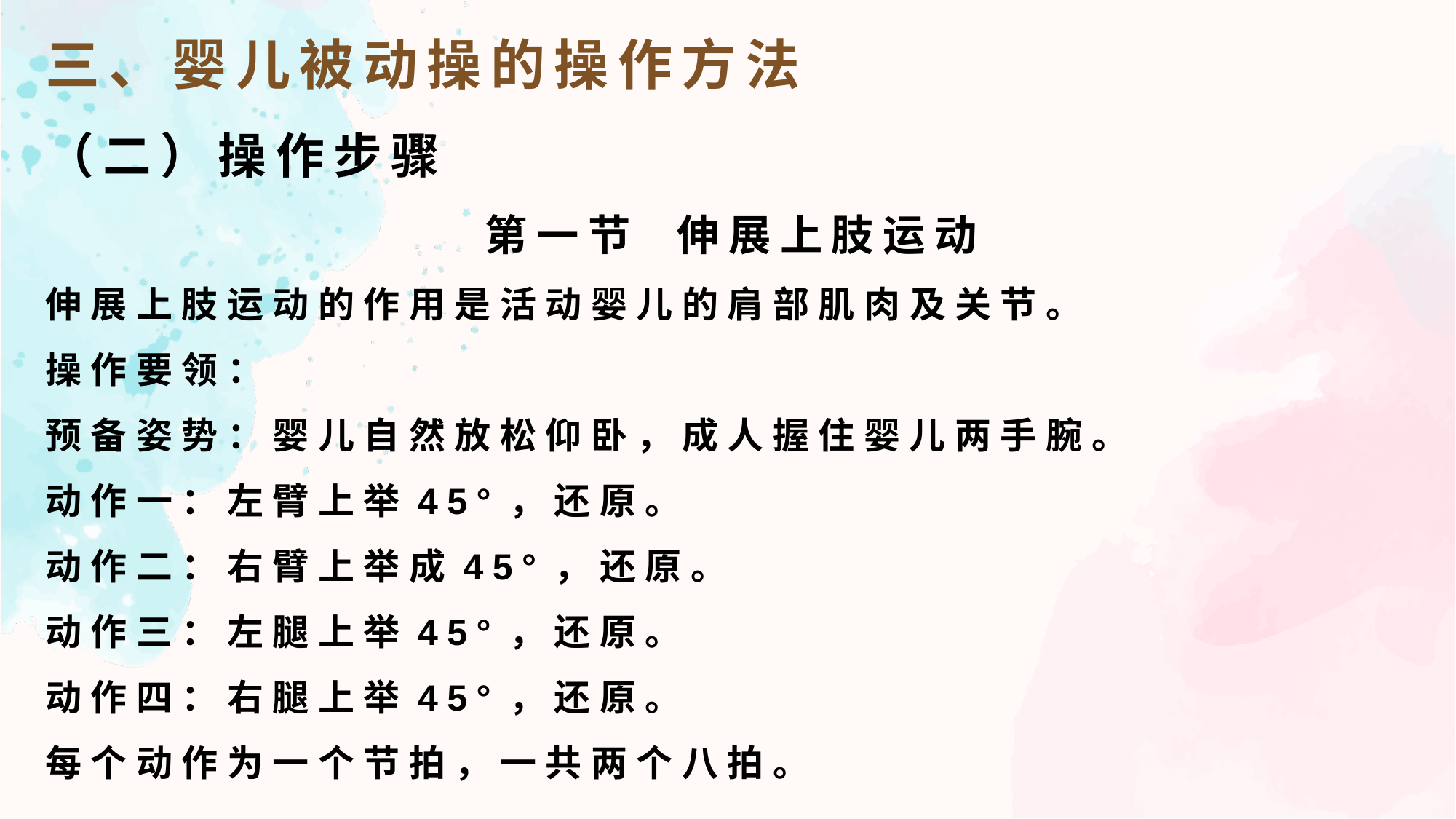

三、婴儿被动操的操作方法
（二）操作步骤
第一节  伸展上肢运动
伸展上肢运动的作用是活动婴儿的肩部肌肉及关节。
操作要领：
预备姿势：婴儿自然放松仰卧，成人握住婴儿两手腕。
动作一：左臂上举45°，还原。
动作二：右臂上举成45°，还原。
动作三：左腿上举45°，还原。
动作四：右腿上举45°，还原。
每个动作为一个节拍，一共两个八拍。